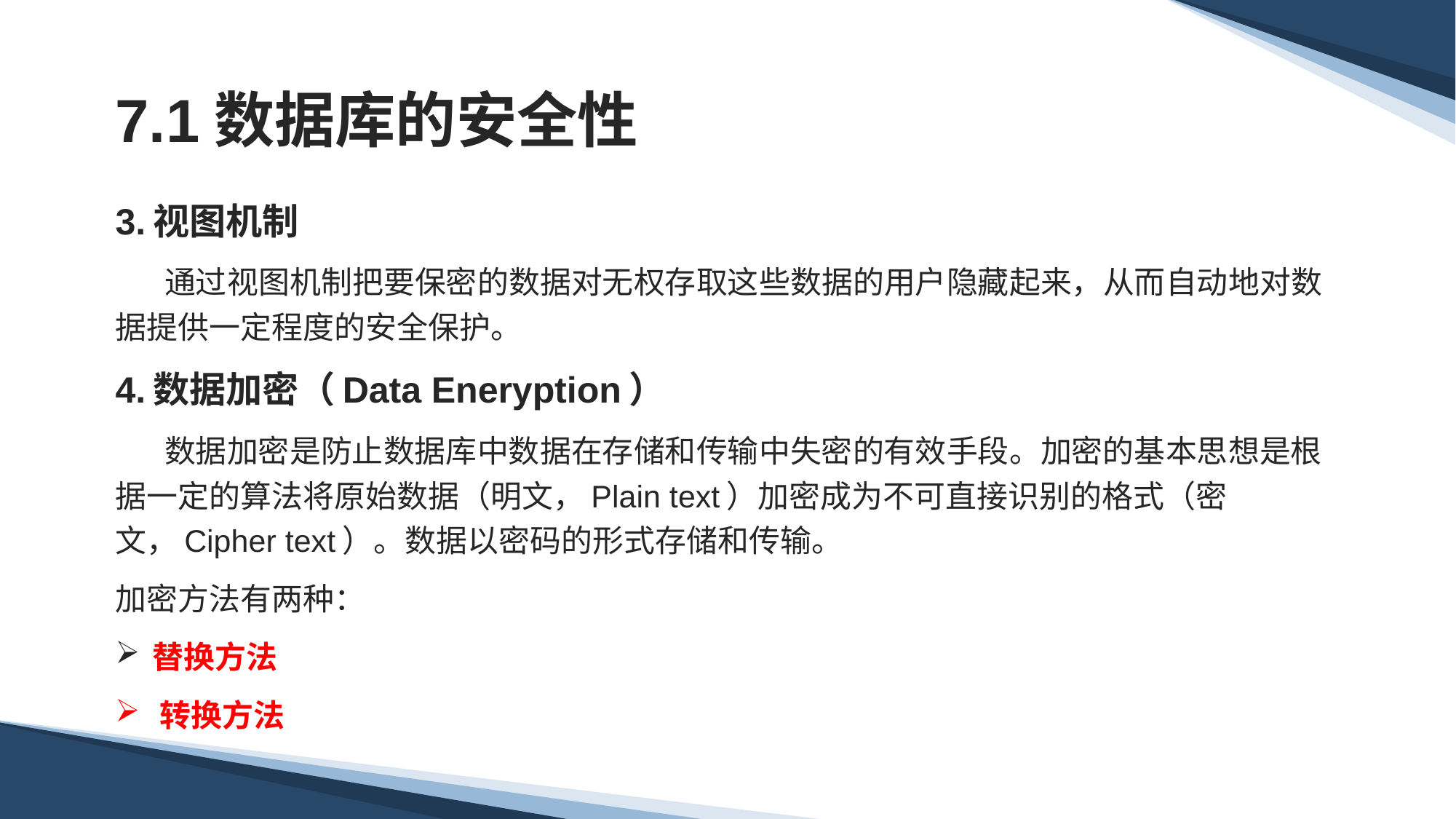

# 7.1数据库的安全性
3.视图机制
      通过视图机制把要保密的数据对无权存取这些数据的用户隐藏起来，从而自动地对数据提供一定程度的安全保护。
4.数据加密（Data Eneryption）
      数据加密是防止数据库中数据在存储和传输中失密的有效手段。加密的基本思想是根据一定的算法将原始数据（明文，Plain text）加密成为不可直接识别的格式（密文，Cipher text）。数据以密码的形式存储和传输。
加密方法有两种：
 替换方法
  转换方法